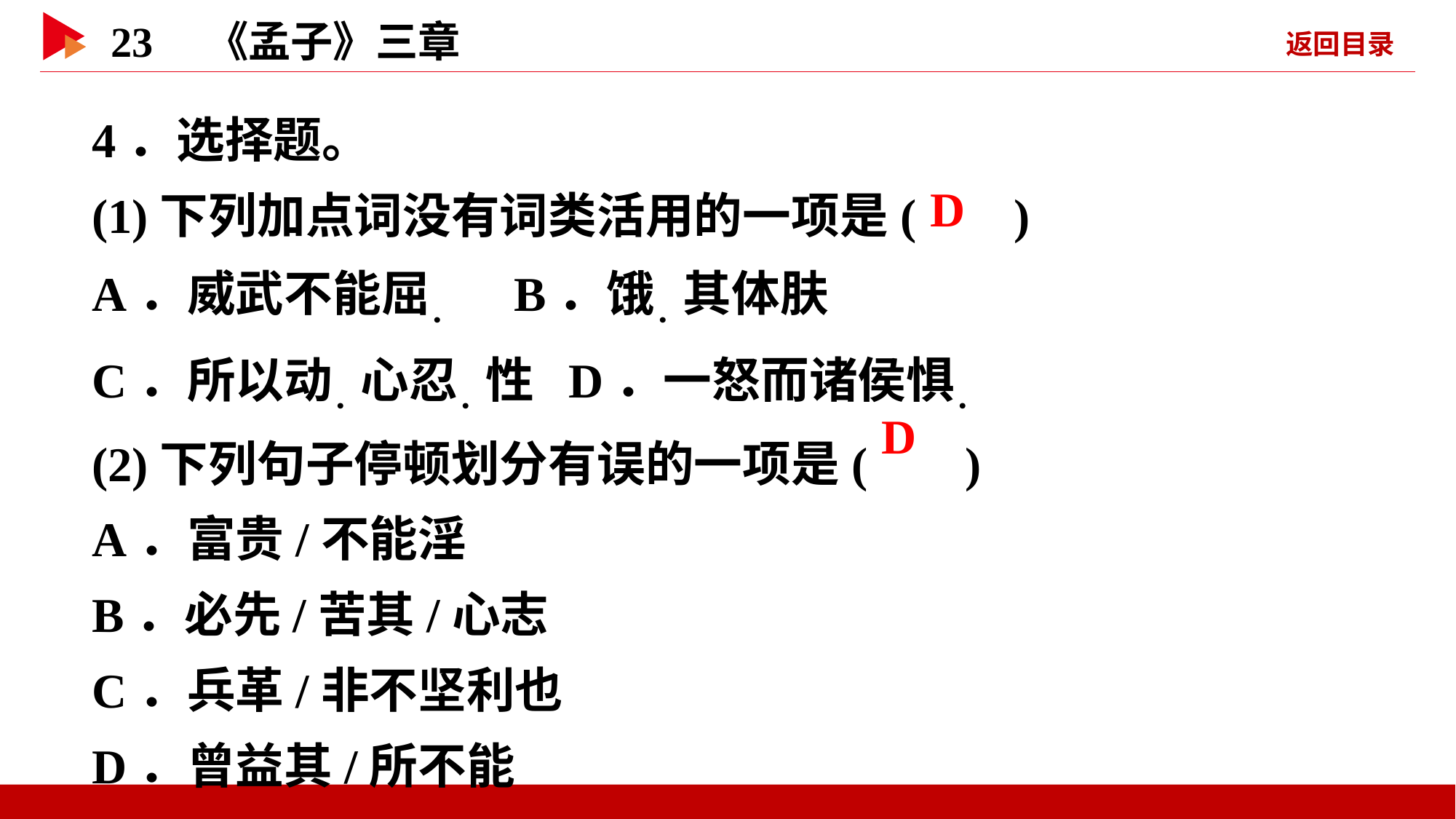

4．选择题。
(1)下列加点词没有词类活用的一项是(        )
A．威武不能屈．    B．饿．其体肤
C．所以动．心忍．性  D．一怒而诸侯惧．
(2)下列句子停顿划分有误的一项是(        )
A．富贵/不能淫
B．必先/苦其/心志
C．兵革/非不坚利也
D．曾益其/所不能
   D
   D